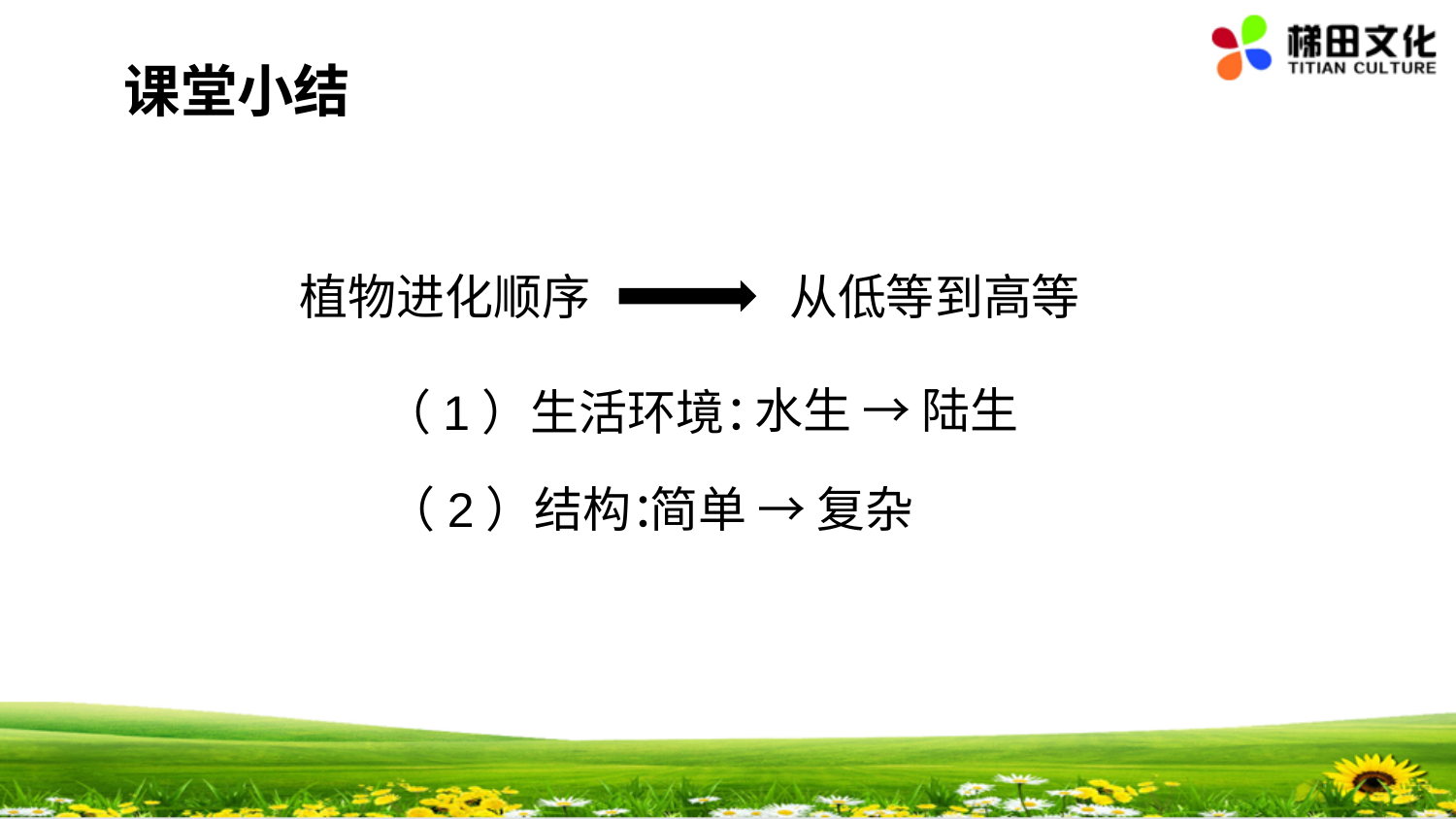

课堂小结
植物进化顺序
从低等到高等

水生 → 陆生
（1）生活环境：
（2）结构：
简单 → 复杂